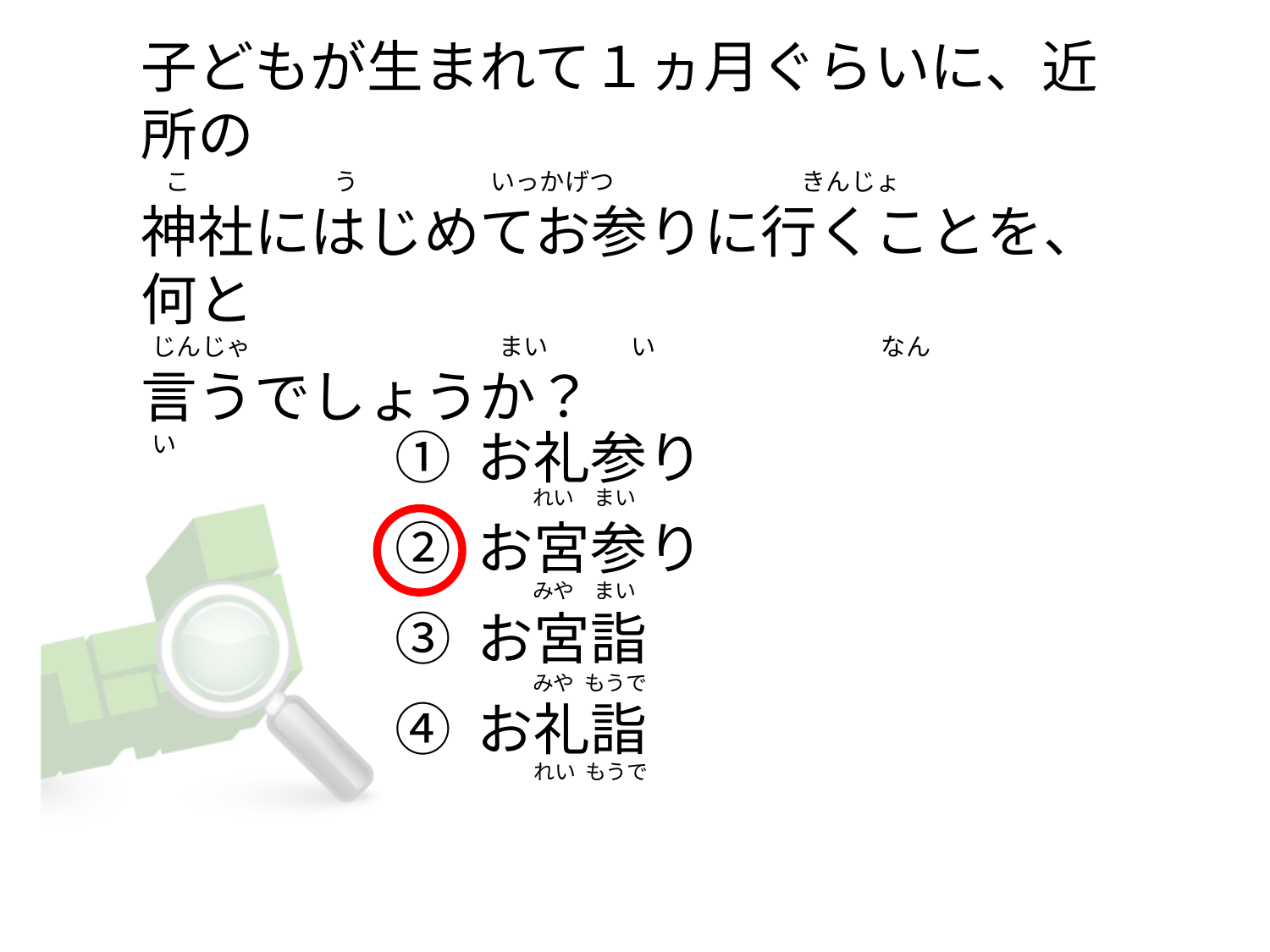

# 子どもが生まれて１ヵ月ぐらいに、近所の 　こ                          う                        いっかげつ                                  きんじょ 神社にはじめてお参りに行くことを、何と   じんじゃ                                             まい               い                       　　　　なん 言うでしょうか？   い
① お礼参り
② お宮参り
③ お宮詣
④ お礼詣
          れい    まい

          みや    まい
          みや  もうで
          れい  もうで